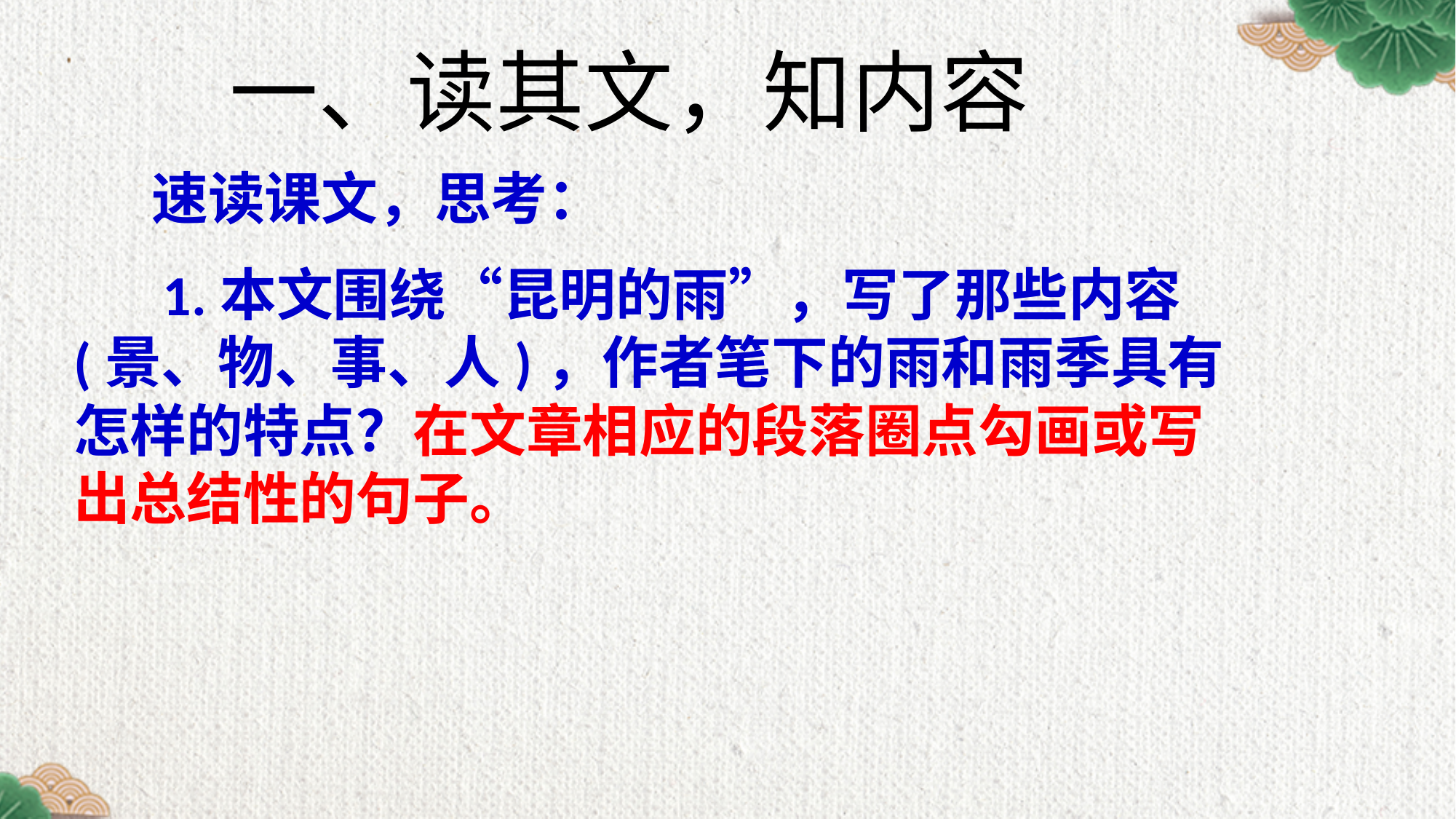

一、读其文，知内容
     速读课文，思考：
       1.本文围绕“昆明的雨”，写了那些内容(景、物、事、人)，作者笔下的雨和雨季具有怎样的特点？在文章相应的段落圈点勾画或写出总结性的句子。